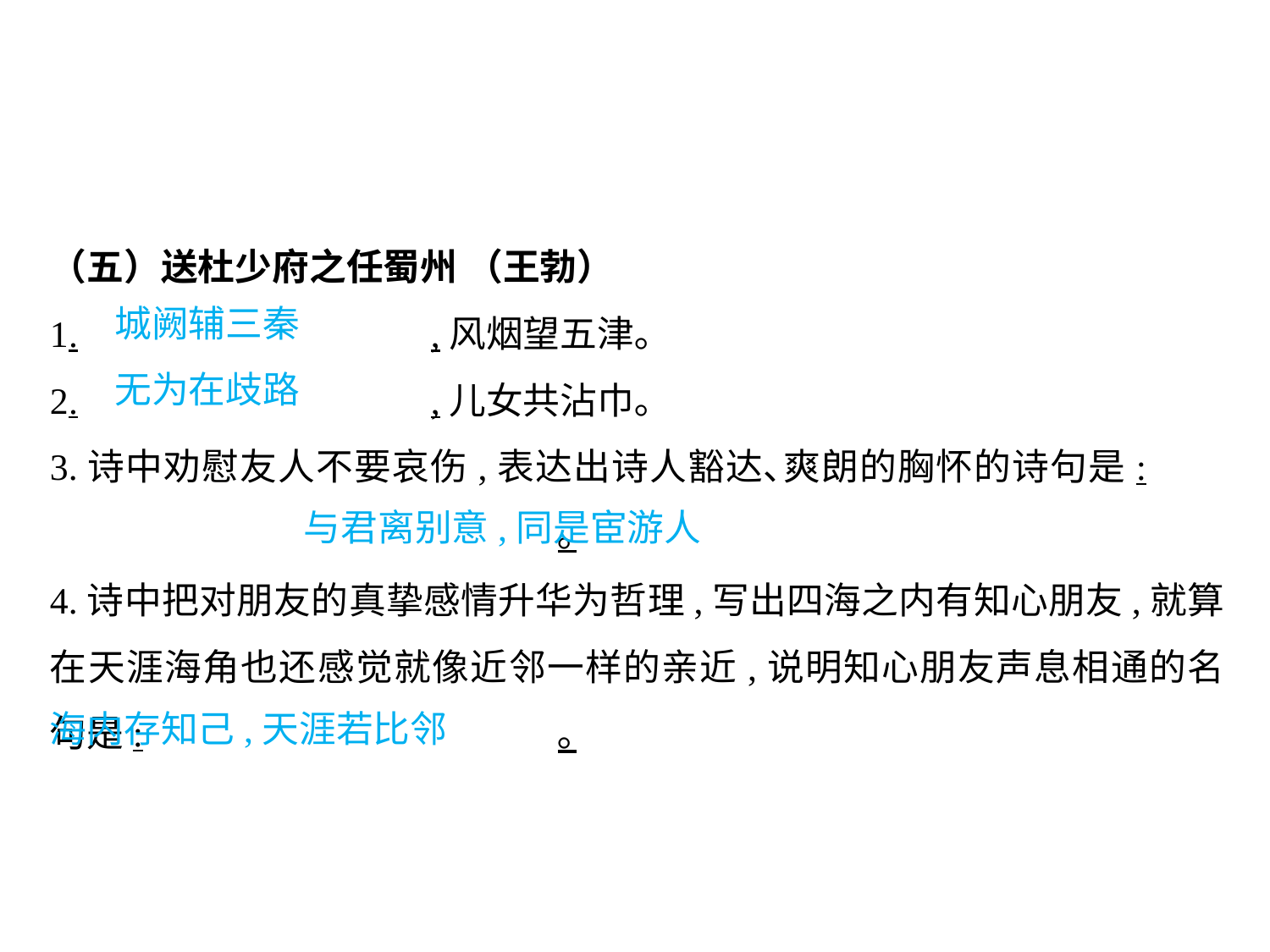

（五）送杜少府之任蜀州 （王勃）
1.			,风烟望五津｡
2.			,儿女共沾巾｡
3.诗中劝慰友人不要哀伤,表达出诗人豁达､爽朗的胸怀的诗句是:					｡
4.诗中把对朋友的真挚感情升华为哲理,写出四海之内有知心朋友,就算在天涯海角也还感觉就像近邻一样的亲近,说明知心朋友声息相通的名句是:				｡
城阙辅三秦
无为在歧路
											与君离别意,同是宦游人
海内存知己,天涯若比邻